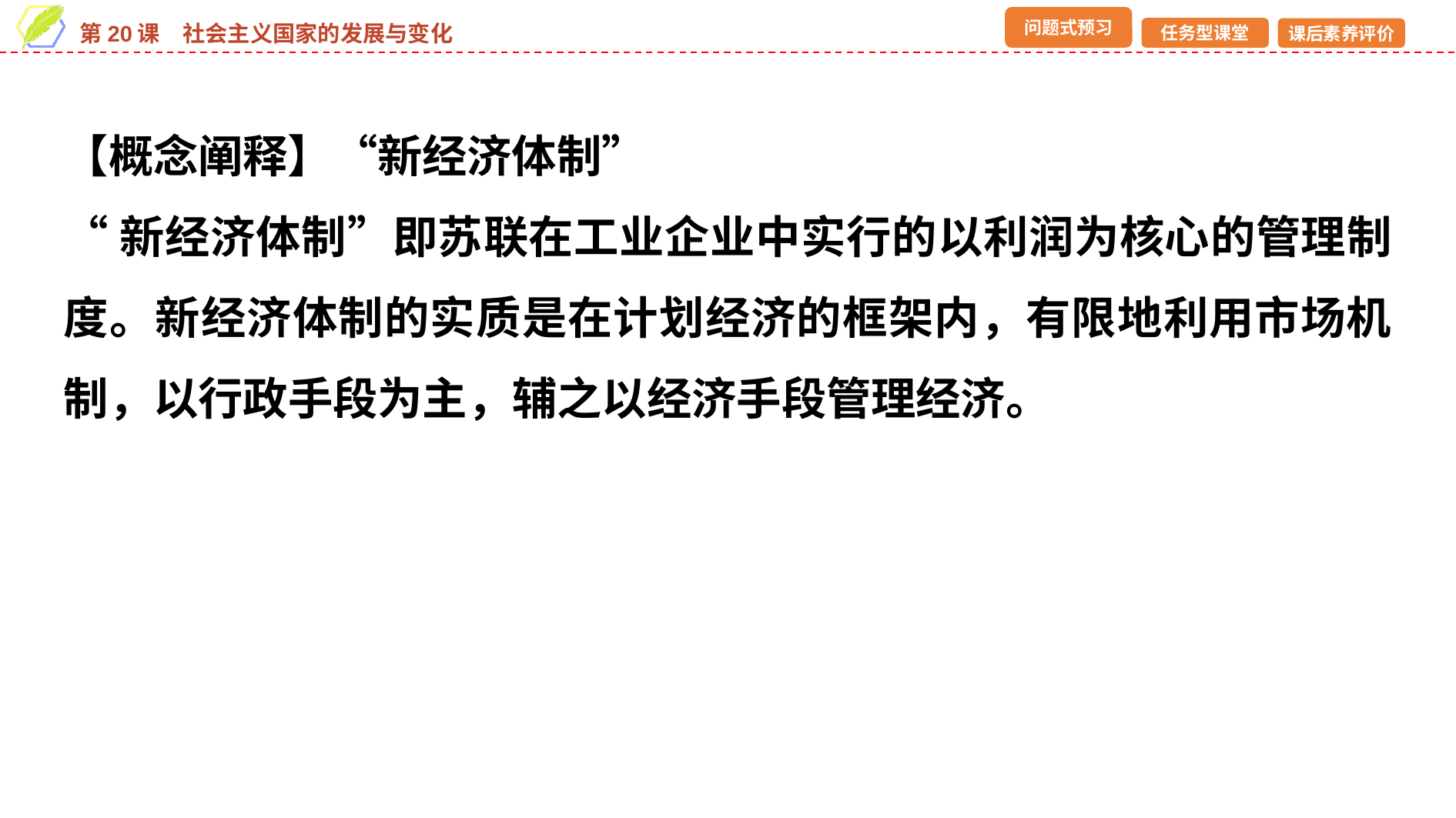

【概念阐释】“新经济体制”
“新经济体制”即苏联在工业企业中实行的以利润为核心的管理制度。新经济体制的实质是在计划经济的框架内，有限地利用市场机制，以行政手段为主，辅之以经济手段管理经济。